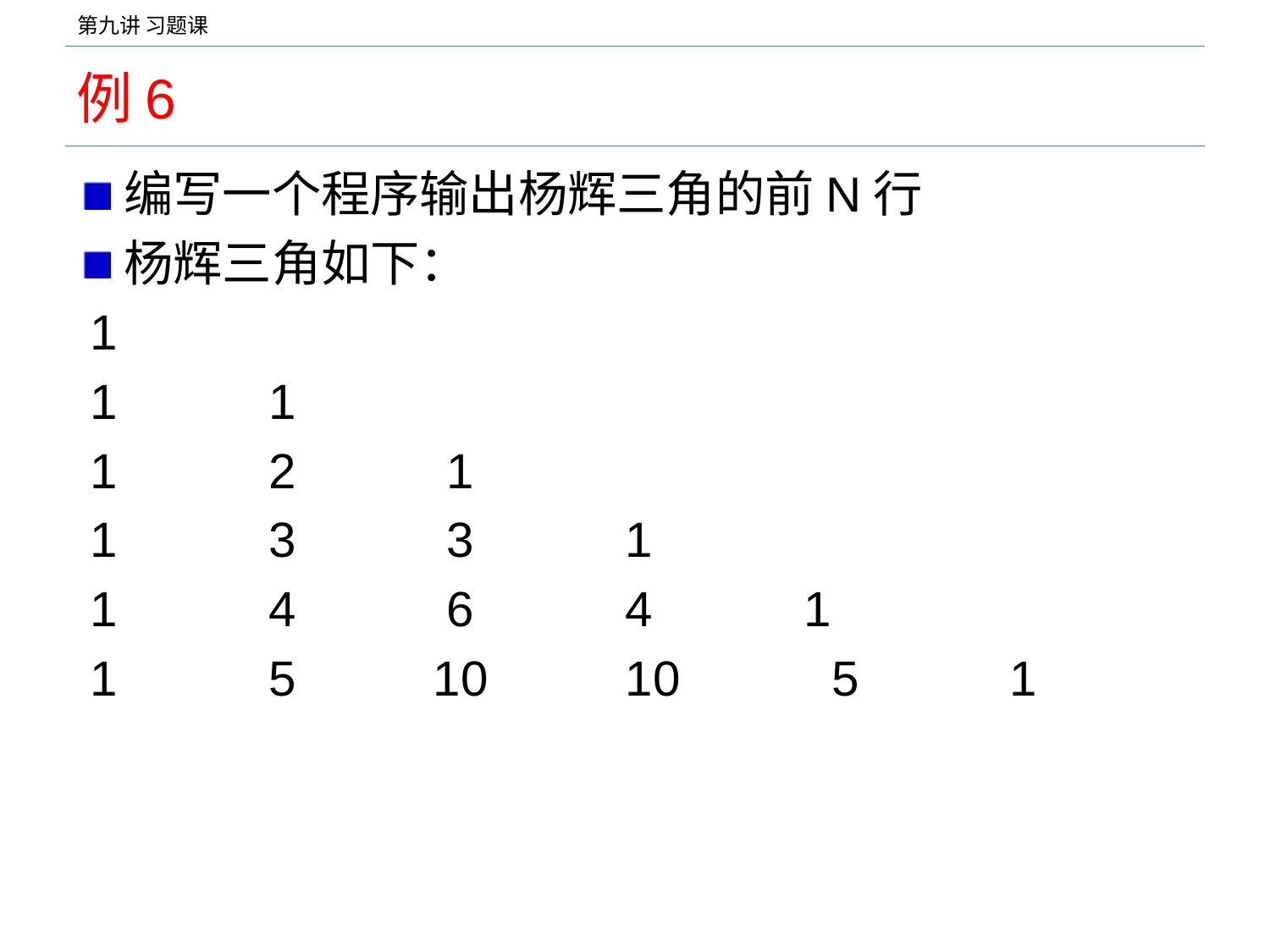

# 例6
编写一个程序输出杨辉三角的前N行
杨辉三角如下：
 1
 1           1
 1           2           1
 1           3           3           1
 1           4           6           4           1
 1           5          10          10           5           1